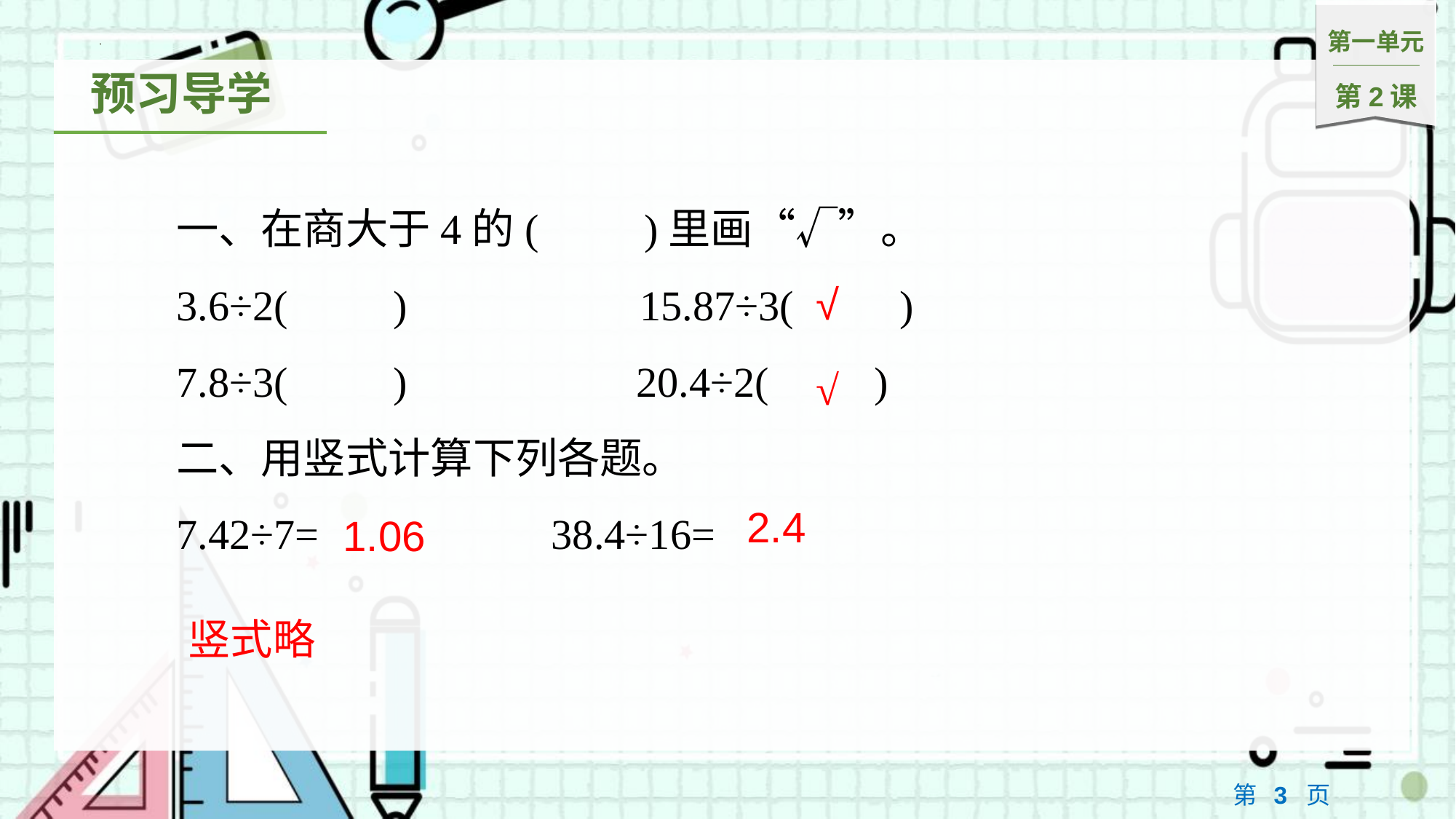

一、在商大于4的(　　)里画“√”。
3.6÷2(　　)　　　　　15.87÷3(　　)
7.8÷3(　　)			20.4÷2(　　)
二、用竖式计算下列各题。
7.42÷7=　　　　　38.4÷16=
√
√
2.4
1.06
竖式略